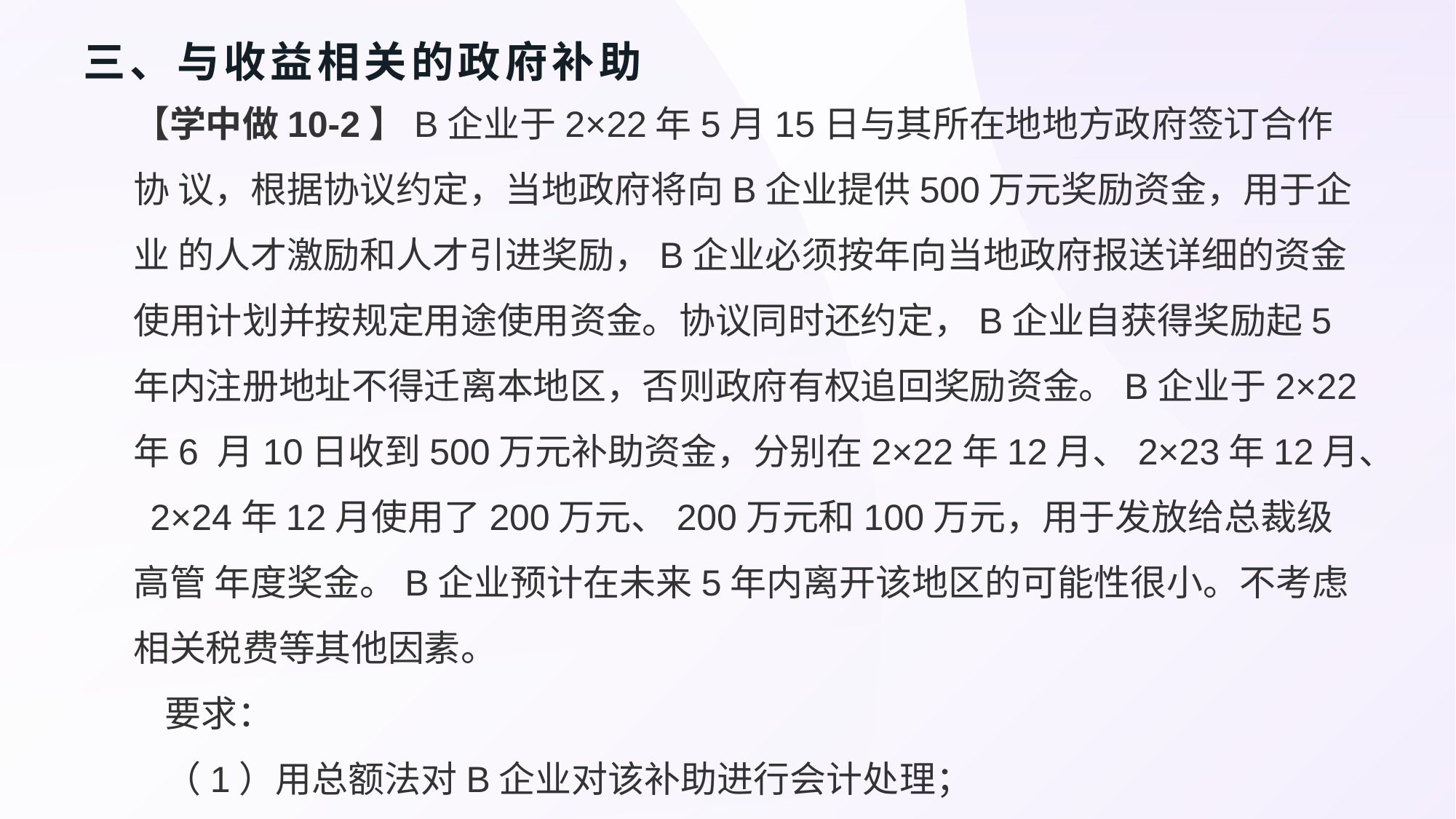

# 三、与收益相关的政府补助
【学中做10-2】B企业于2×22年5月15日与其所在地地方政府签订合作协 议，根据协议约定，当地政府将向B企业提供500万元奖励资金，用于企业 的人才激励和人才引进奖励，B企业必须按年向当地政府报送详细的资金使用计划并按规定用途使用资金。协议同时还约定，B企业自获得奖励起5年内注册地址不得迁离本地区，否则政府有权追回奖励资金。B企业于2×22年6 月10日收到500万元补助资金，分别在2×22年12月、2×23年12月、 2×24年12月使用了200万元、200万元和100万元，用于发放给总裁级高管 年度奖金。B企业预计在未来5年内离开该地区的可能性很小。不考虑相关税费等其他因素。
要求：
（1）用总额法对B企业对该补助进行会计处理；
（2）用净额法对B企业对该补助进行会计处理。